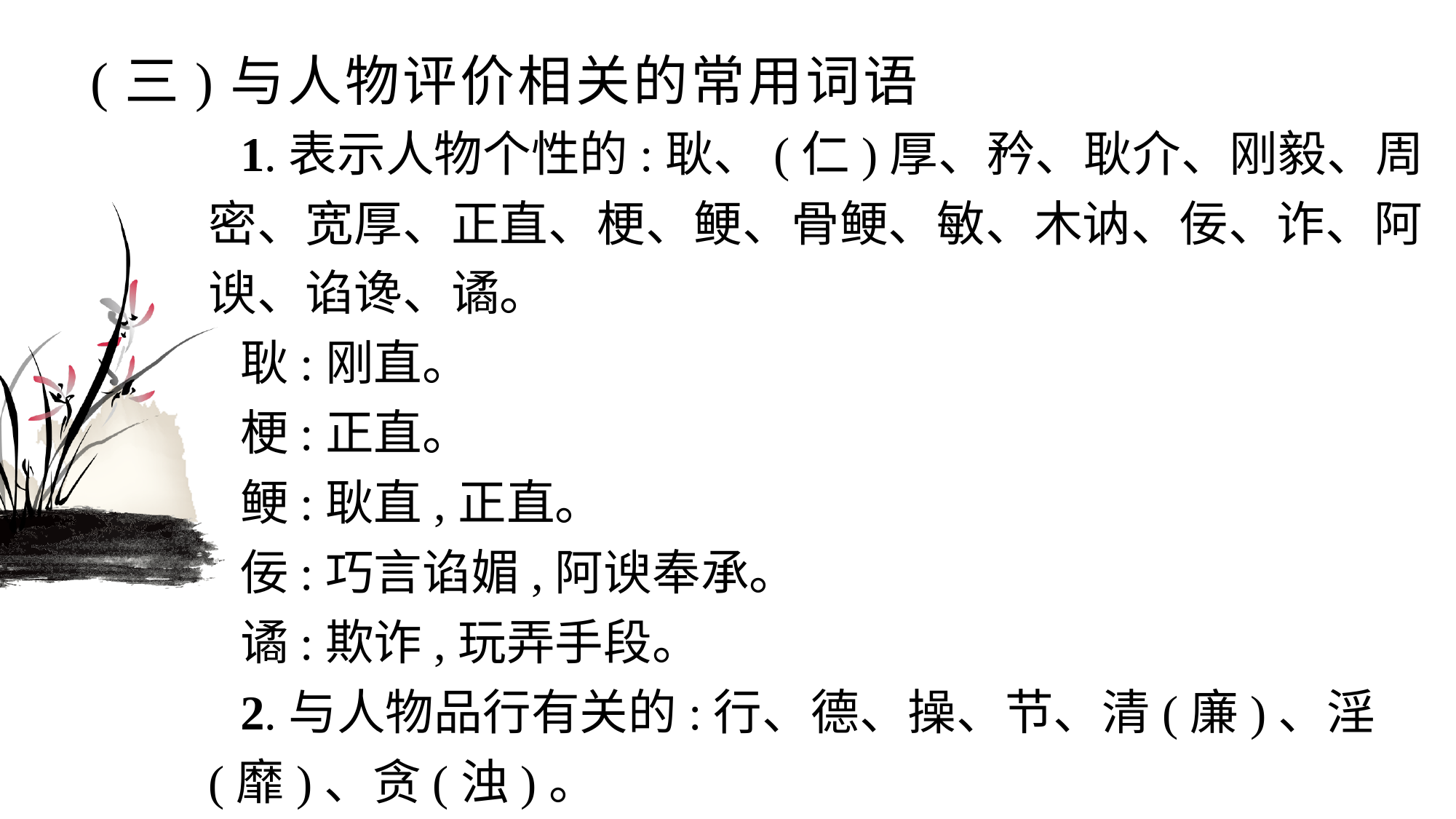

# (三)与人物评价相关的常用词语
1.表示人物个性的:耿、(仁)厚、矜、耿介、刚毅、周密、宽厚、正直、梗、鲠、骨鲠、敏、木讷、佞、诈、阿谀、谄谗、谲。
耿:刚直。
梗:正直。
鲠:耿直,正直。
佞:巧言谄媚,阿谀奉承。
谲:欺诈,玩弄手段。
2.与人物品行有关的:行、德、操、节、清(廉)、淫(靡)、贪(浊)。